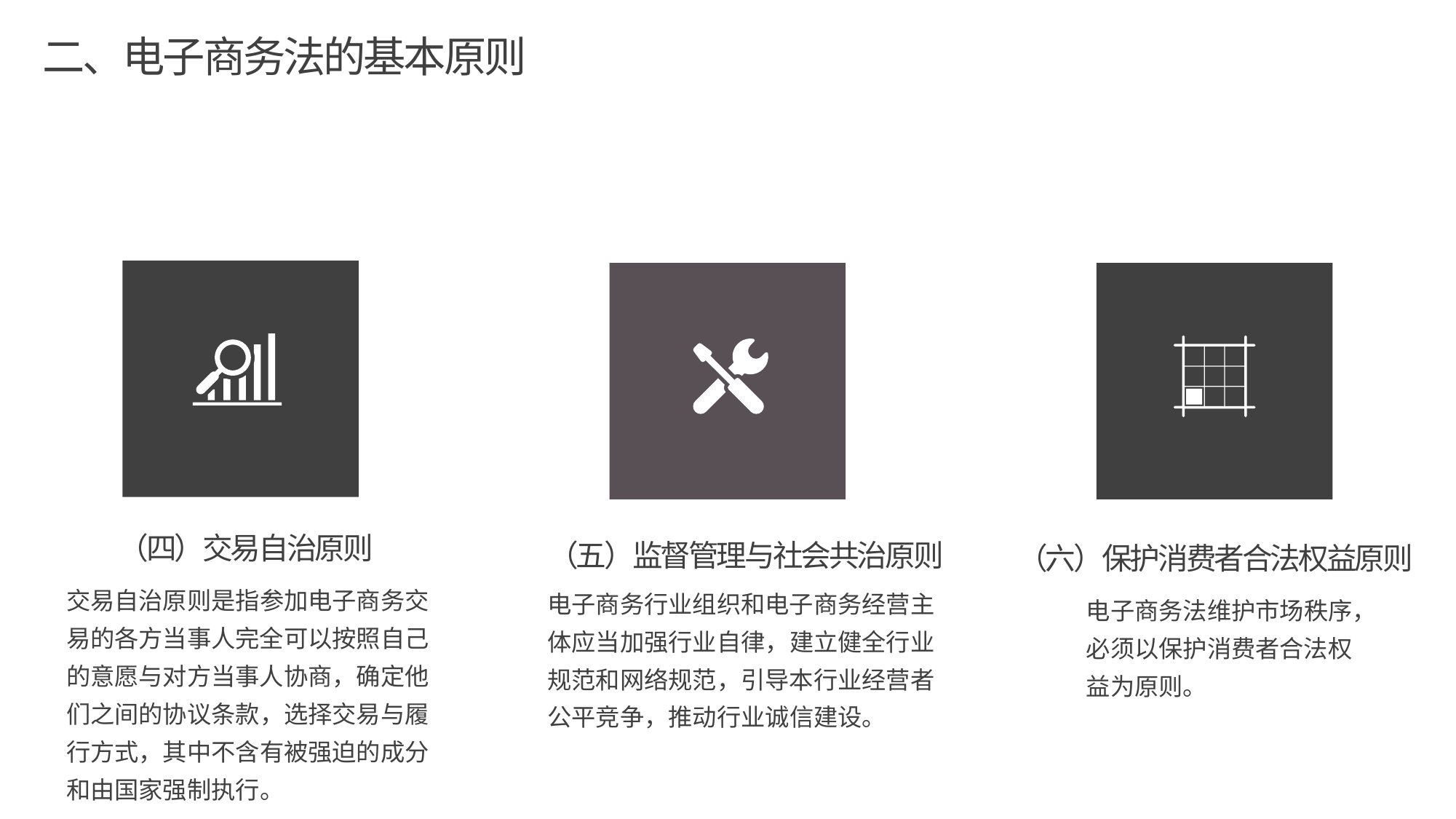

二、电子商务法的基本原则

（四）交易自治原则
（五）监督管理与社会共治原则
（六）保护消费者合法权益原则
交易自治原则是指参加电子商务交易的各方当事人完全可以按照自己的意愿与对方当事人协商，确定他们之间的协议条款，选择交易与履行方式，其中不含有被强迫的成分和由国家强制执行。
电子商务行业组织和电子商务经营主体应当加强行业自律，建立健全行业规范和网络规范，引导本行业经营者公平竞争，推动行业诚信建设。
电子商务法维护市场秩序，必须以保护消费者合法权益为原则。